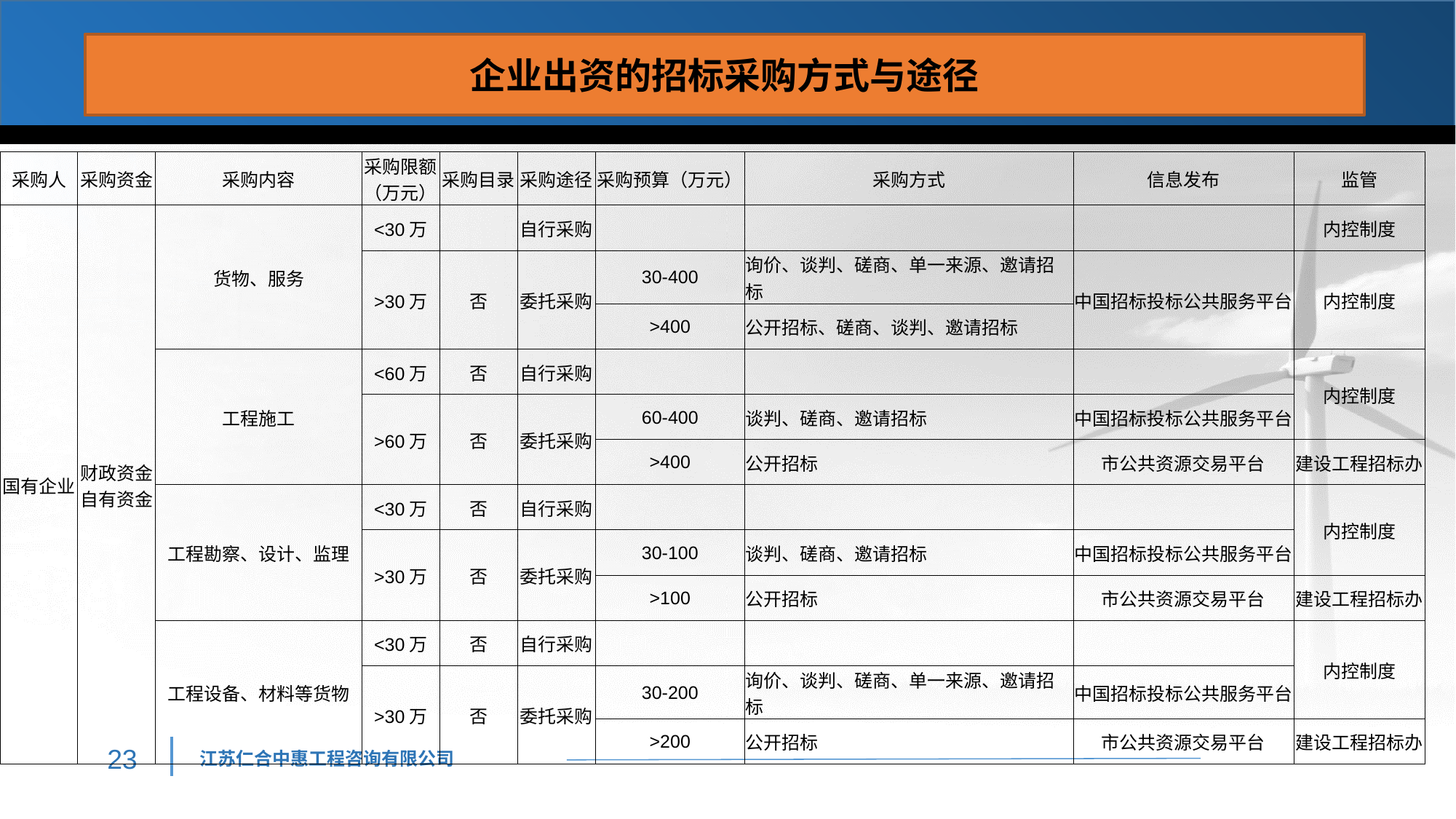

企业出资的招标采购方式与途径
| 采购人 | 采购资金 | 采购内容 | 采购限额（万元） | 采购目录 | 采购途径 | 采购预算（万元） | 采购方式 | 信息发布 | 监管 |
| --- | --- | --- | --- | --- | --- | --- | --- | --- | --- |
| 国有企业 | 财政资金自有资金 | 货物、服务 | <30万 |  | 自行采购 |  |  |  | 内控制度 |
|  |  |  | >30万 | 否 | 委托采购 | 30-400 | 询价、谈判、磋商、单一来源、邀请招标 | 中国招标投标公共服务平台 | 内控制度 |
|  |  |  |  |  |  | >400 | 公开招标、磋商、谈判、邀请招标 |  |  |
|  |  | 工程施工 | <60万 | 否 | 自行采购 |  |  |  | 内控制度 |
|  |  |  | >60万 | 否 | 委托采购 | 60-400 | 谈判、磋商、邀请招标 | 中国招标投标公共服务平台 |  |
|  |  |  |  |  |  | >400 | 公开招标 | 市公共资源交易平台 | 建设工程招标办 |
|  |  | 工程勘察、设计、监理 | <30万 | 否 | 自行采购 |  |  |  | 内控制度 |
|  |  |  | >30万 | 否 | 委托采购 | 30-100 | 谈判、磋商、邀请招标 | 中国招标投标公共服务平台 |  |
|  |  |  |  |  |  | >100 | 公开招标 | 市公共资源交易平台 | 建设工程招标办 |
|  |  | 工程设备、材料等货物 | <30万 | 否 | 自行采购 |  |  |  | 内控制度 |
|  |  |  | >30万 | 否 | 委托采购 | 30-200 | 询价、谈判、磋商、单一来源、邀请招标 | 中国招标投标公共服务平台 |  |
|  |  |  |  |  |  | >200 | 公开招标 | 市公共资源交易平台 | 建设工程招标办 |
23